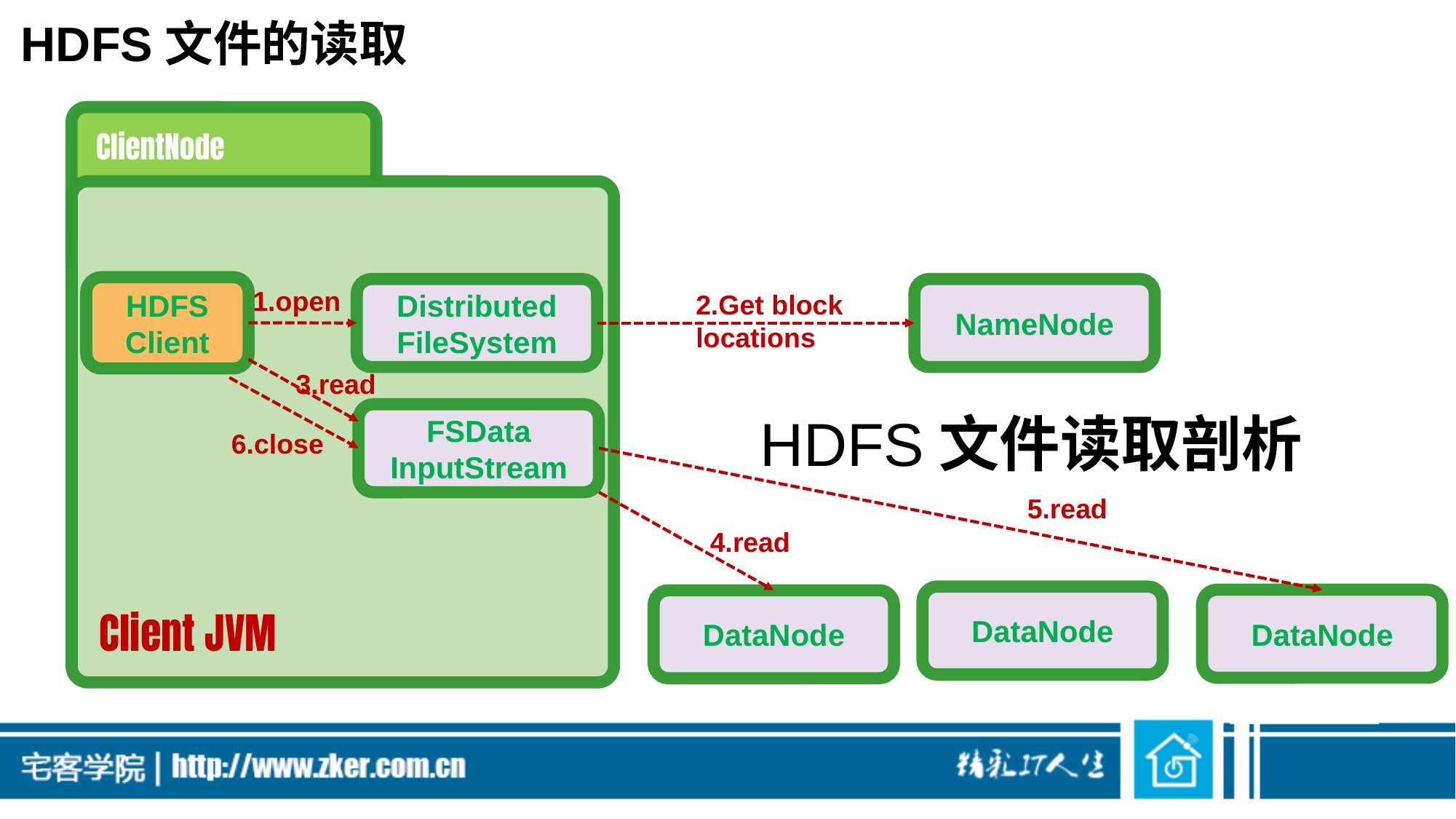

# HDFS文件的读取

ClientNode

HDFS
Client
Distributed
FileSystem
NameNode
FSData
InputStream
DataNode
DataNode
DataNode
1.open
2.Get block locations
3.read
HDFS文件读取剖析
6.close
5.read
4.read
Client JVM